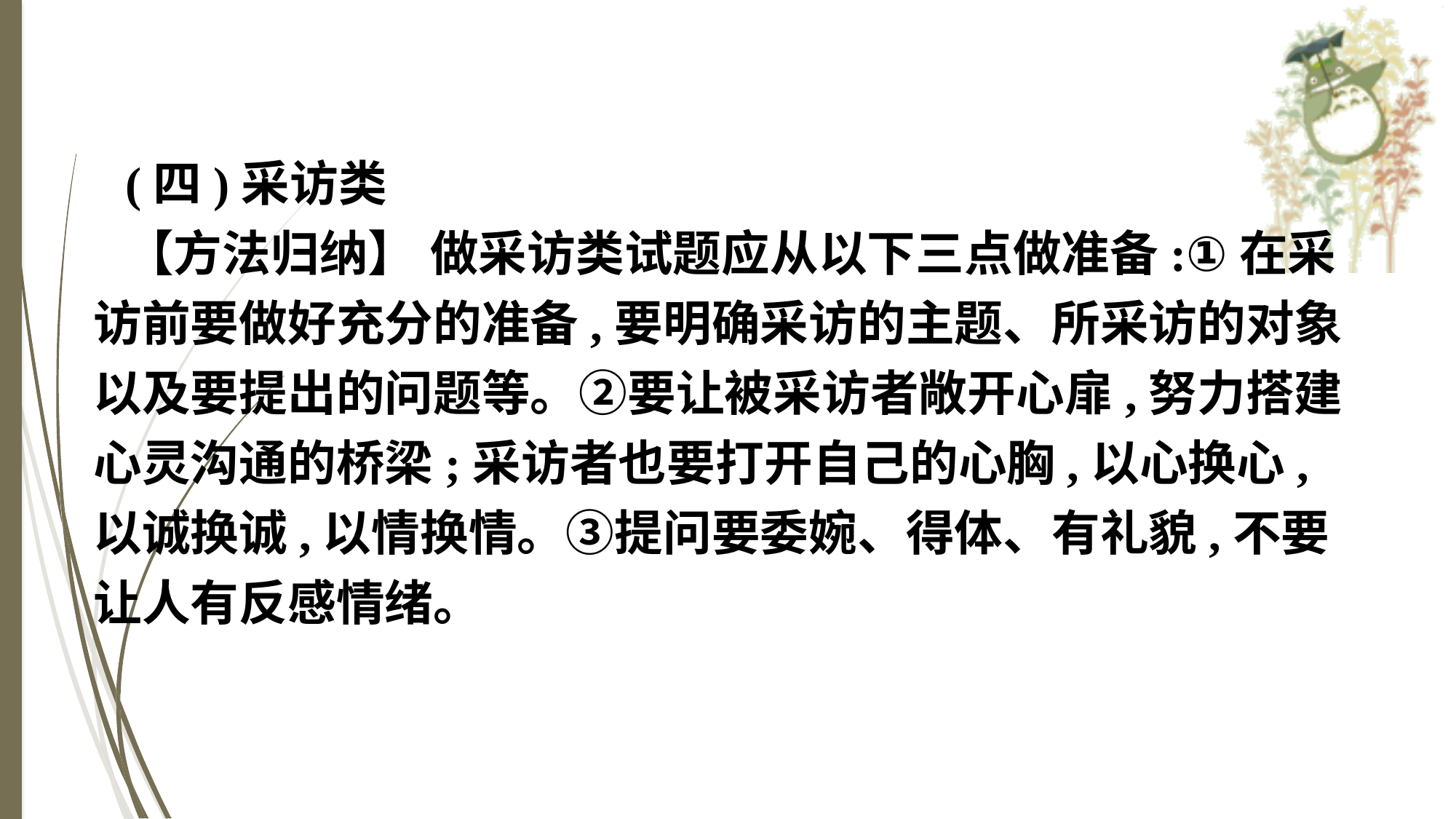

(四)采访类
【方法归纳】 做采访类试题应从以下三点做准备:①在采访前要做好充分的准备,要明确采访的主题、所采访的对象以及要提出的问题等。②要让被采访者敞开心扉,努力搭建心灵沟通的桥梁;采访者也要打开自己的心胸,以心换心,以诚换诚,以情换情。③提问要委婉、得体、有礼貌,不要让人有反感情绪。